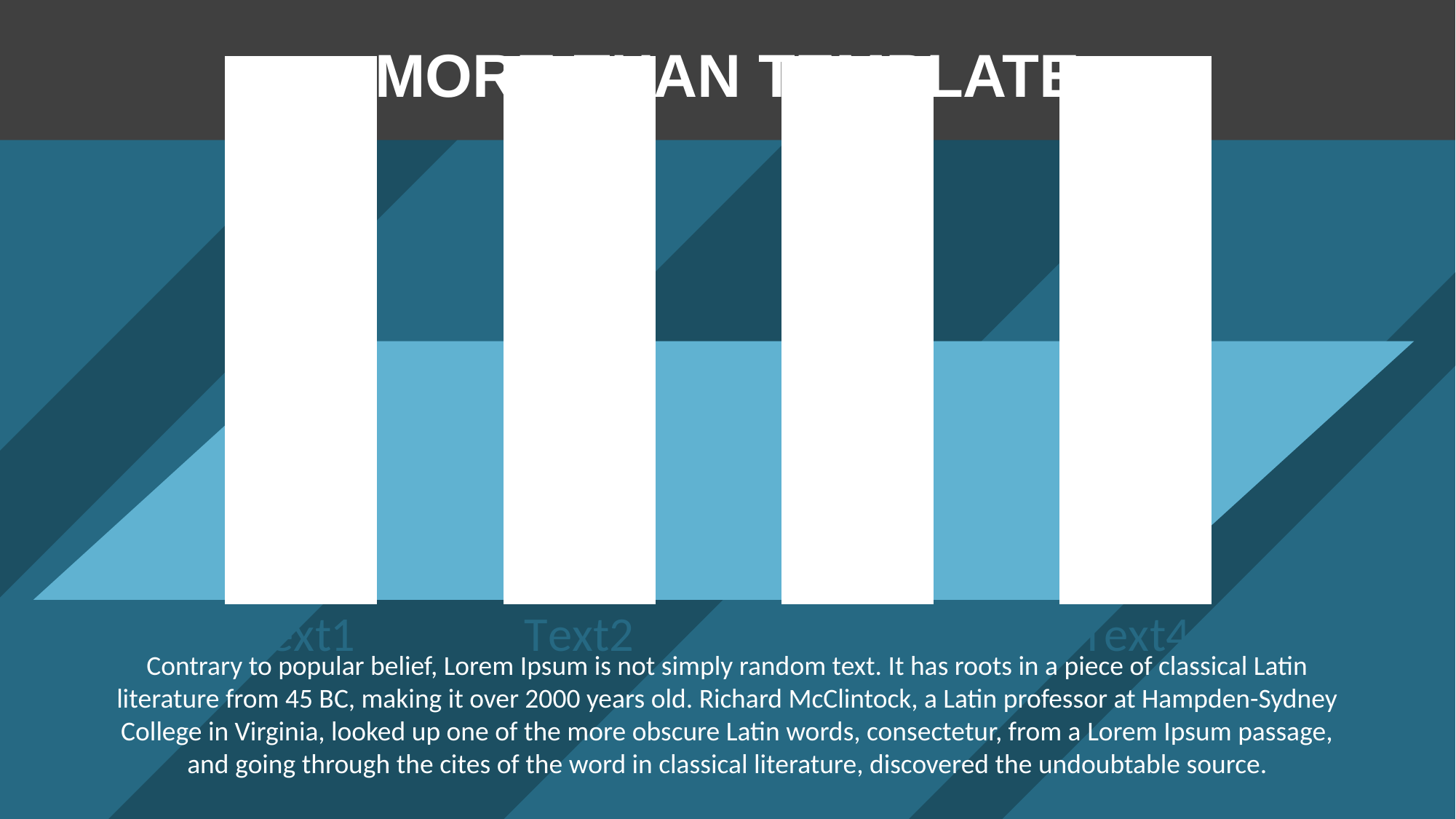

### Chart

| Category | 系列 2 |
|---|---|
| Text1 | 800.0 |
| Text2 | 600.0 |
| Text3 | 650.0 |
| Text4 | 720.0 |
MORE THAN TEMPLATE

Contrary to popular belief, Lorem Ipsum is not simply random text. It has roots in a piece of classical Latin literature from 45 BC, making it over 2000 years old. Richard McClintock, a Latin professor at Hampden-Sydney College in Virginia, looked up one of the more obscure Latin words, consectetur, from a Lorem Ipsum passage, and going through the cites of the word in classical literature, discovered the undoubtable source.